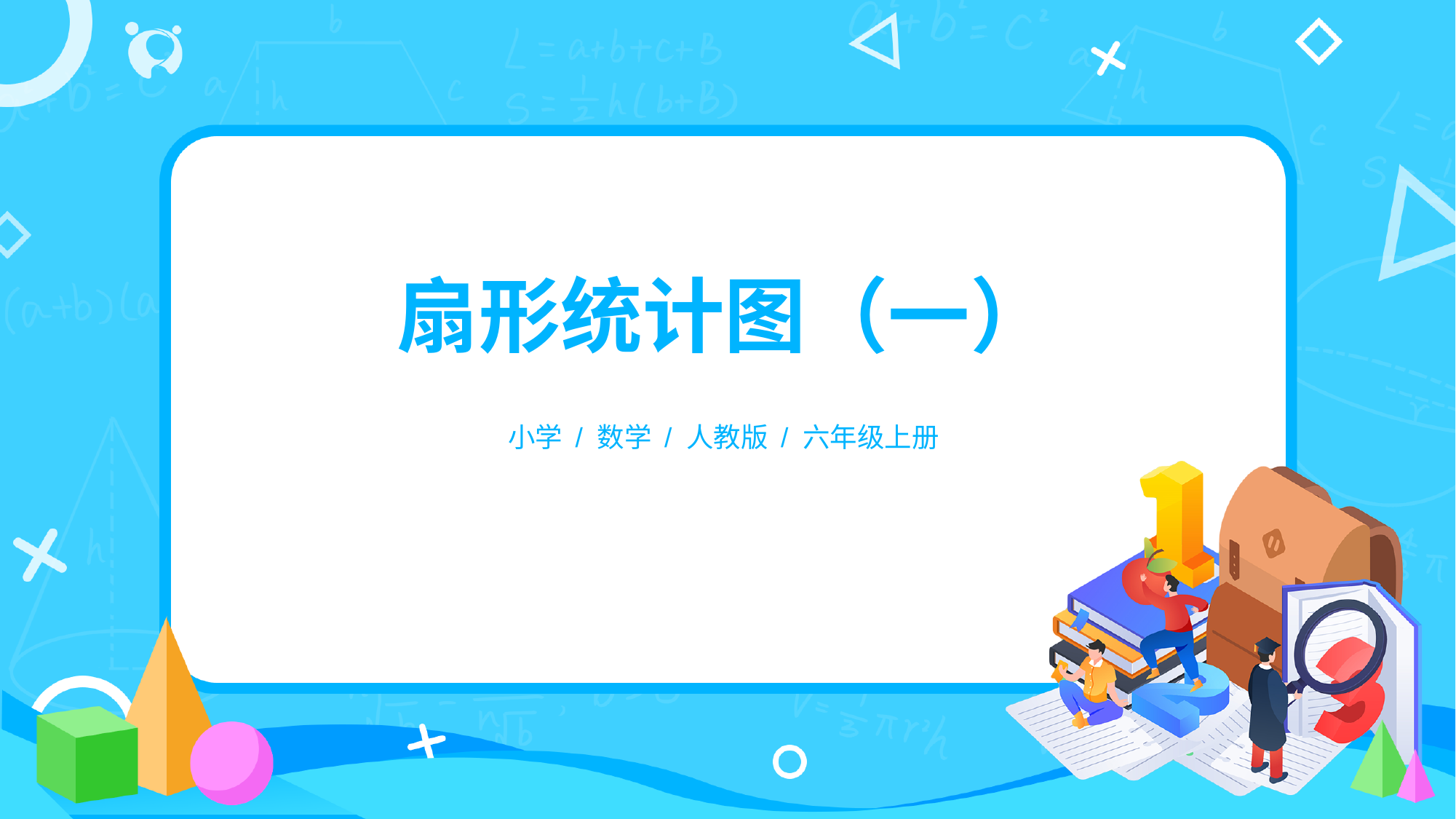

扇形统计图（一）
小学 / 数学 / 人教版 / 六年级上册